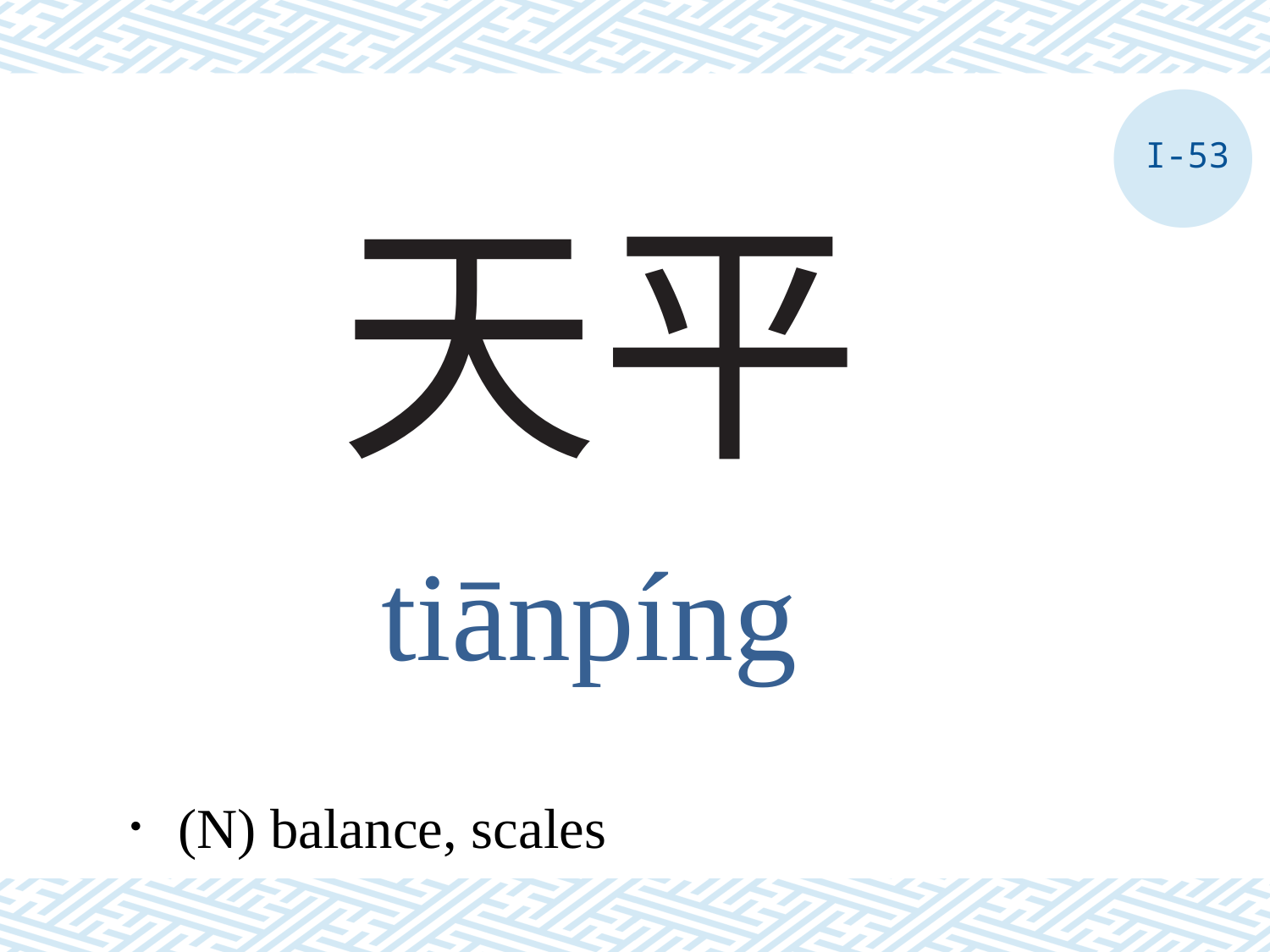

I-53

# 天平
tiānpíng
．(N) balance, scales